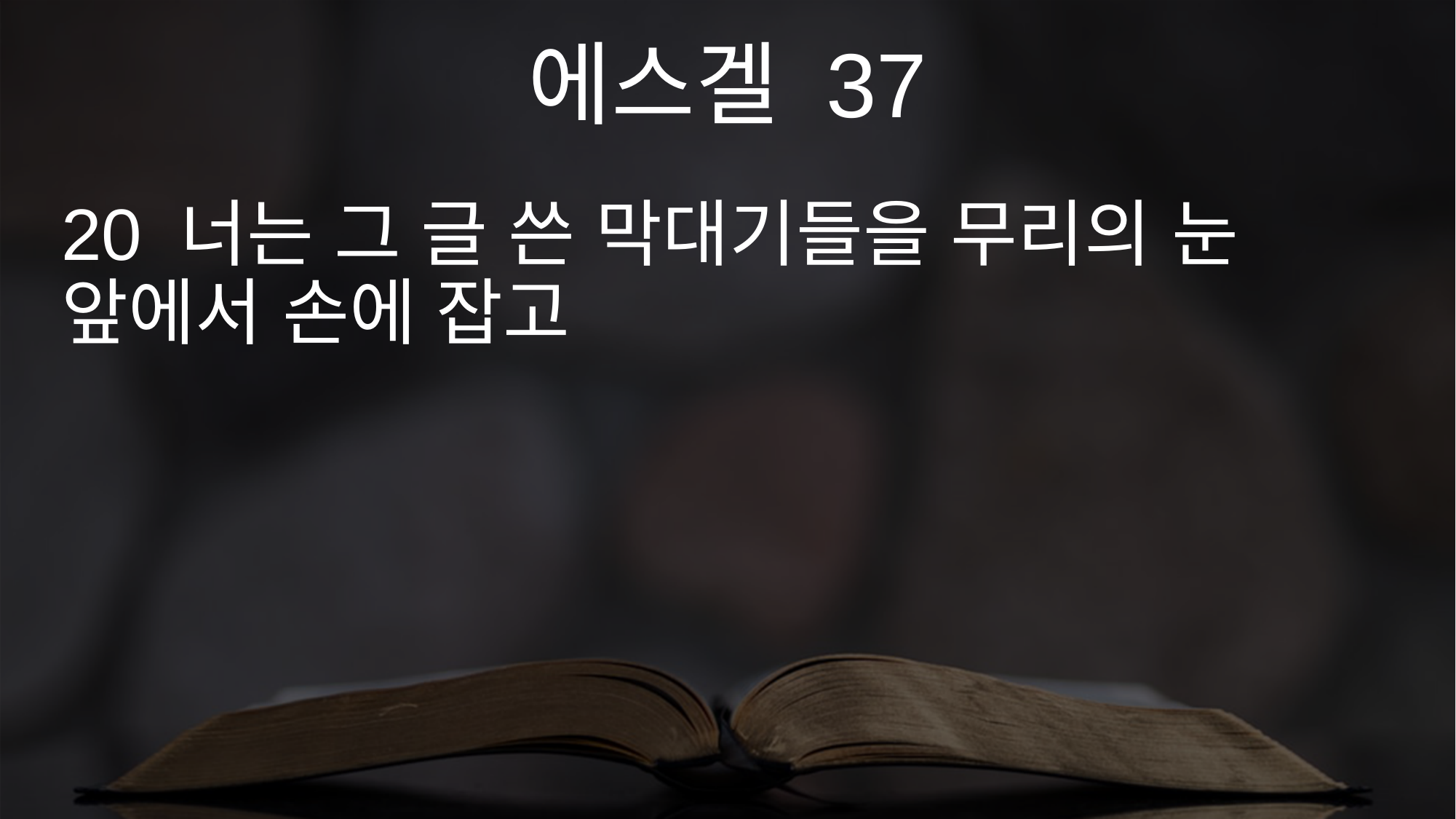

에스겔 37
20 너는 그 글 쓴 막대기들을 무리의 눈 앞에서 손에 잡고